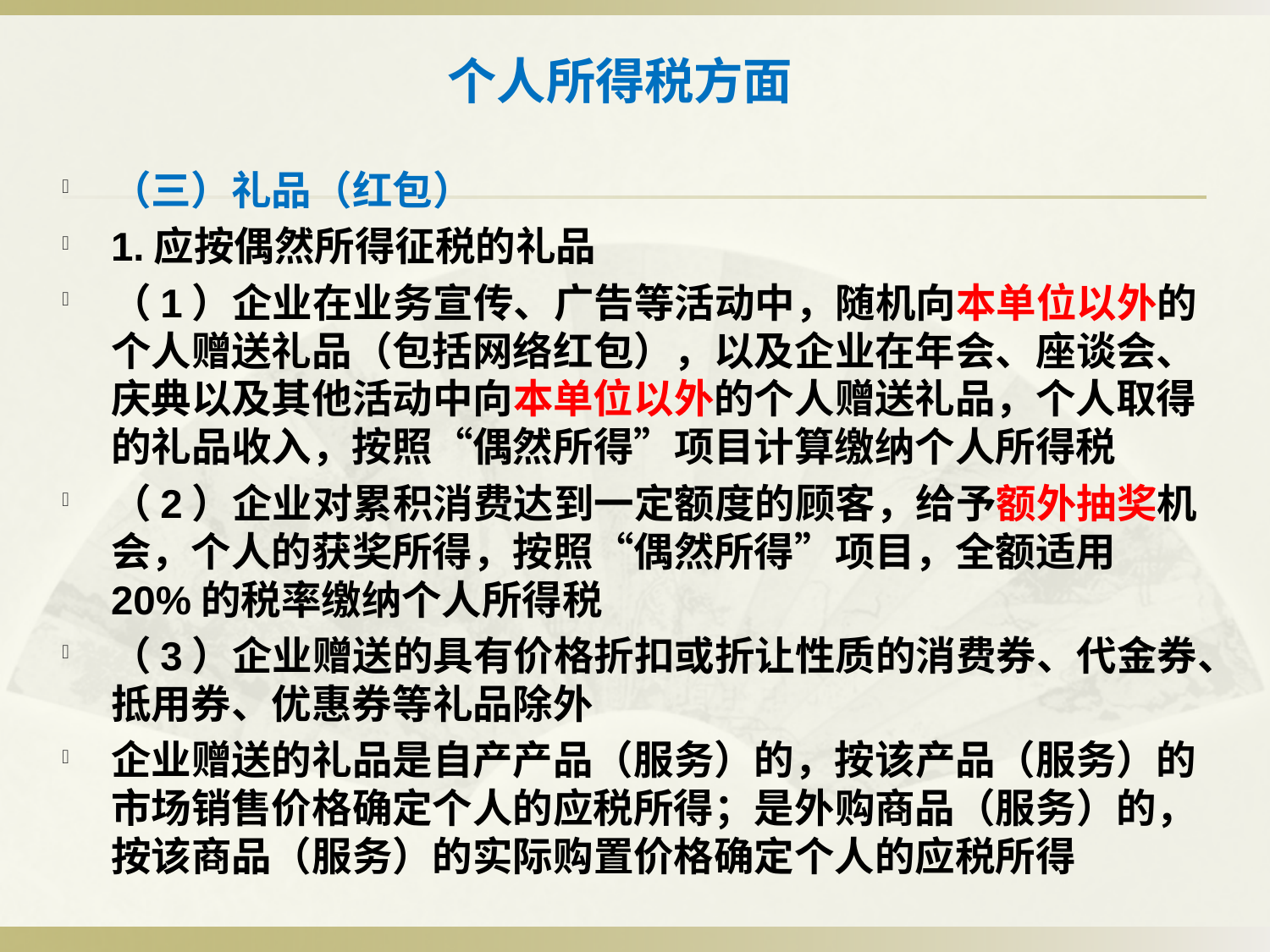

# 个人所得税方面
（三）礼品（红包）
1.应按偶然所得征税的礼品
（1）企业在业务宣传、广告等活动中，随机向本单位以外的个人赠送礼品（包括网络红包），以及企业在年会、座谈会、庆典以及其他活动中向本单位以外的个人赠送礼品，个人取得的礼品收入，按照“偶然所得”项目计算缴纳个人所得税
（2）企业对累积消费达到一定额度的顾客，给予额外抽奖机会，个人的获奖所得，按照“偶然所得”项目，全额适用20%的税率缴纳个人所得税
（3）企业赠送的具有价格折扣或折让性质的消费券、代金券、抵用券、优惠券等礼品除外
企业赠送的礼品是自产产品（服务）的，按该产品（服务）的市场销售价格确定个人的应税所得；是外购商品（服务）的，按该商品（服务）的实际购置价格确定个人的应税所得